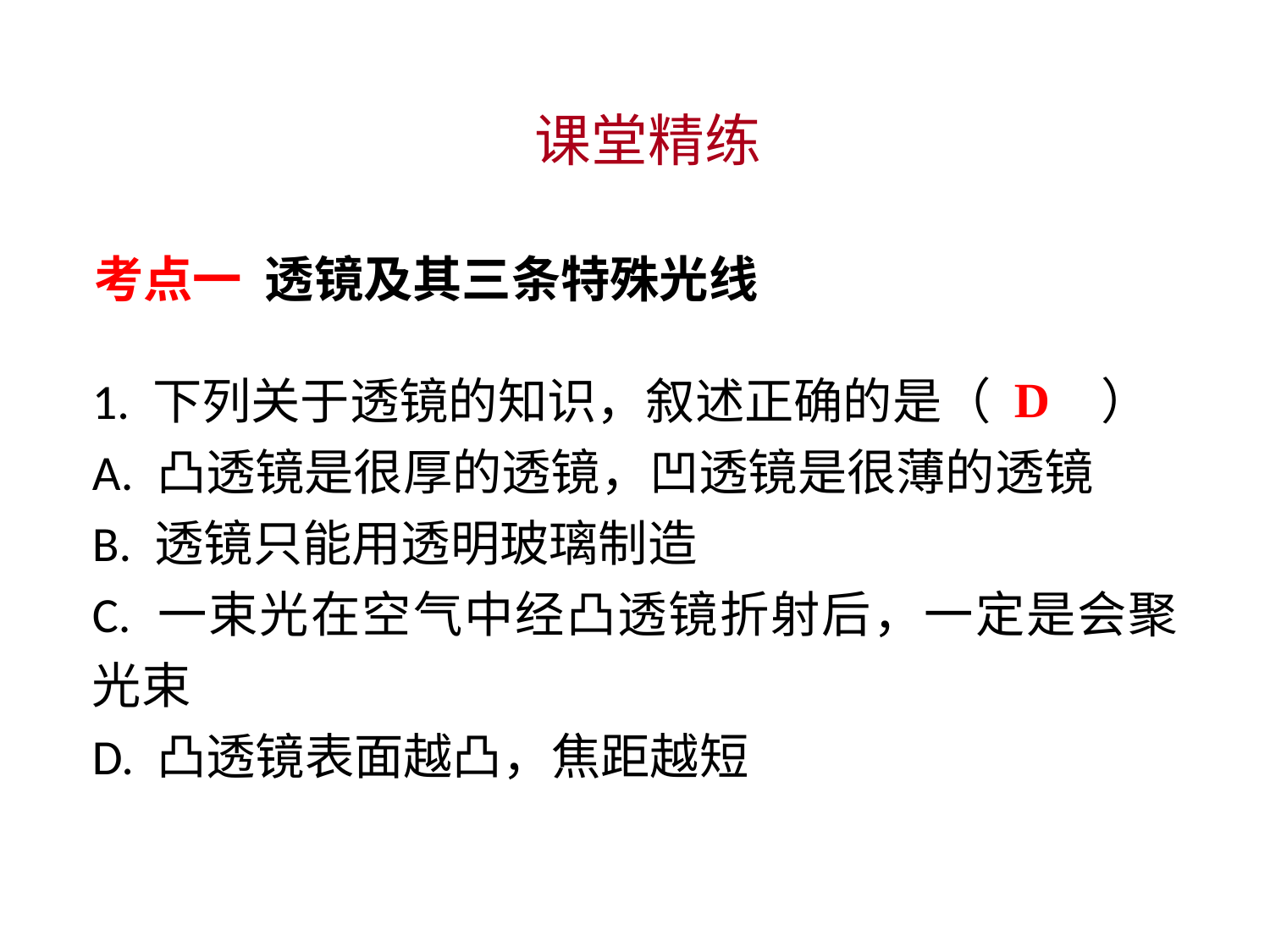

课堂精练
考点一  透镜及其三条特殊光线
1. 下列关于透镜的知识，叙述正确的是（　　 ）
A. 凸透镜是很厚的透镜，凹透镜是很薄的透镜
B. 透镜只能用透明玻璃制造
C. 一束光在空气中经凸透镜折射后，一定是会聚光束
D. 凸透镜表面越凸，焦距越短
D